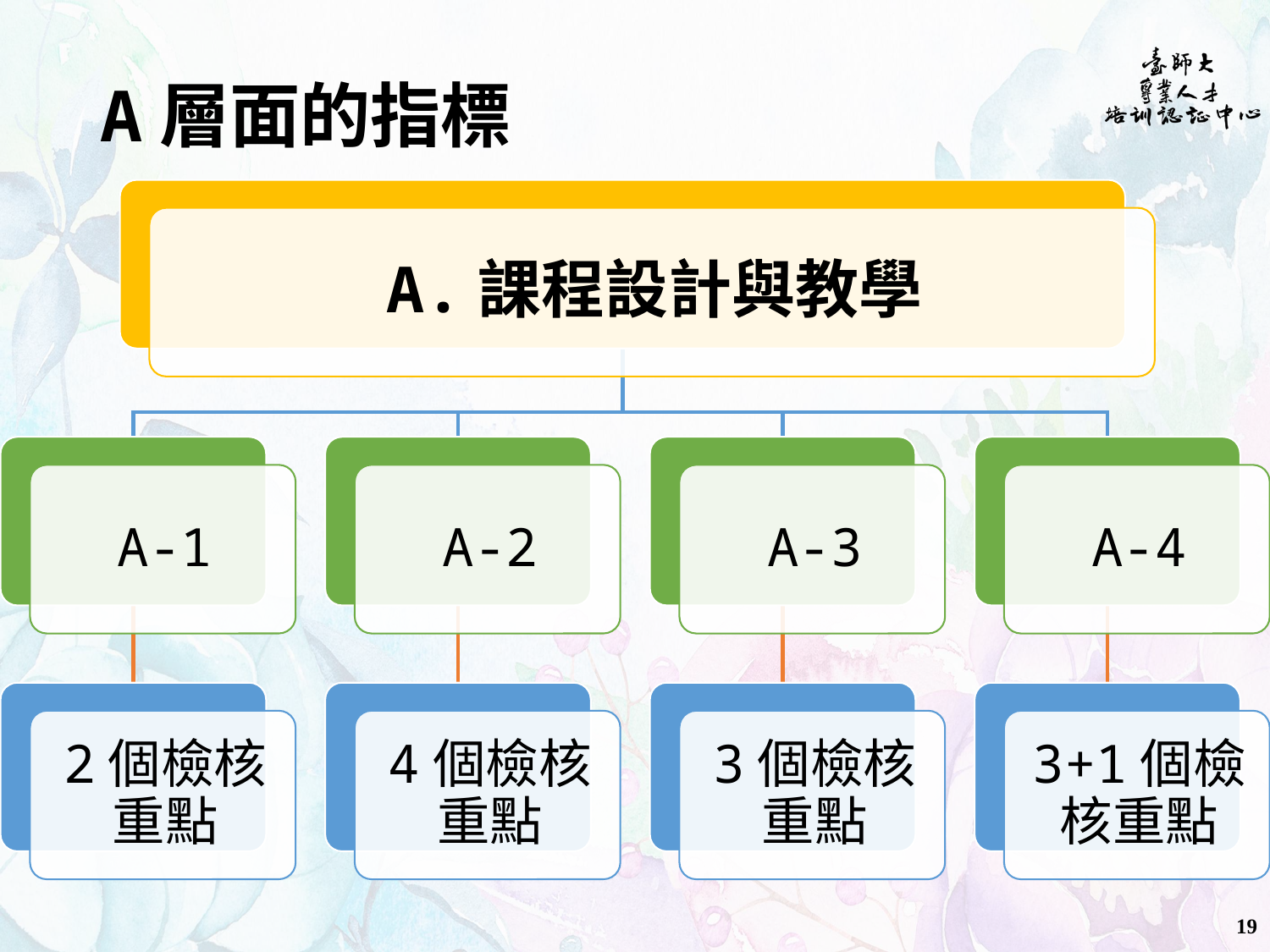

# A層面的指標
A.課程設計與教學
A-1
2個檢核重點
A-2
4個檢核重點
A-3
3個檢核重點
A-4
3+1個檢核重點
19